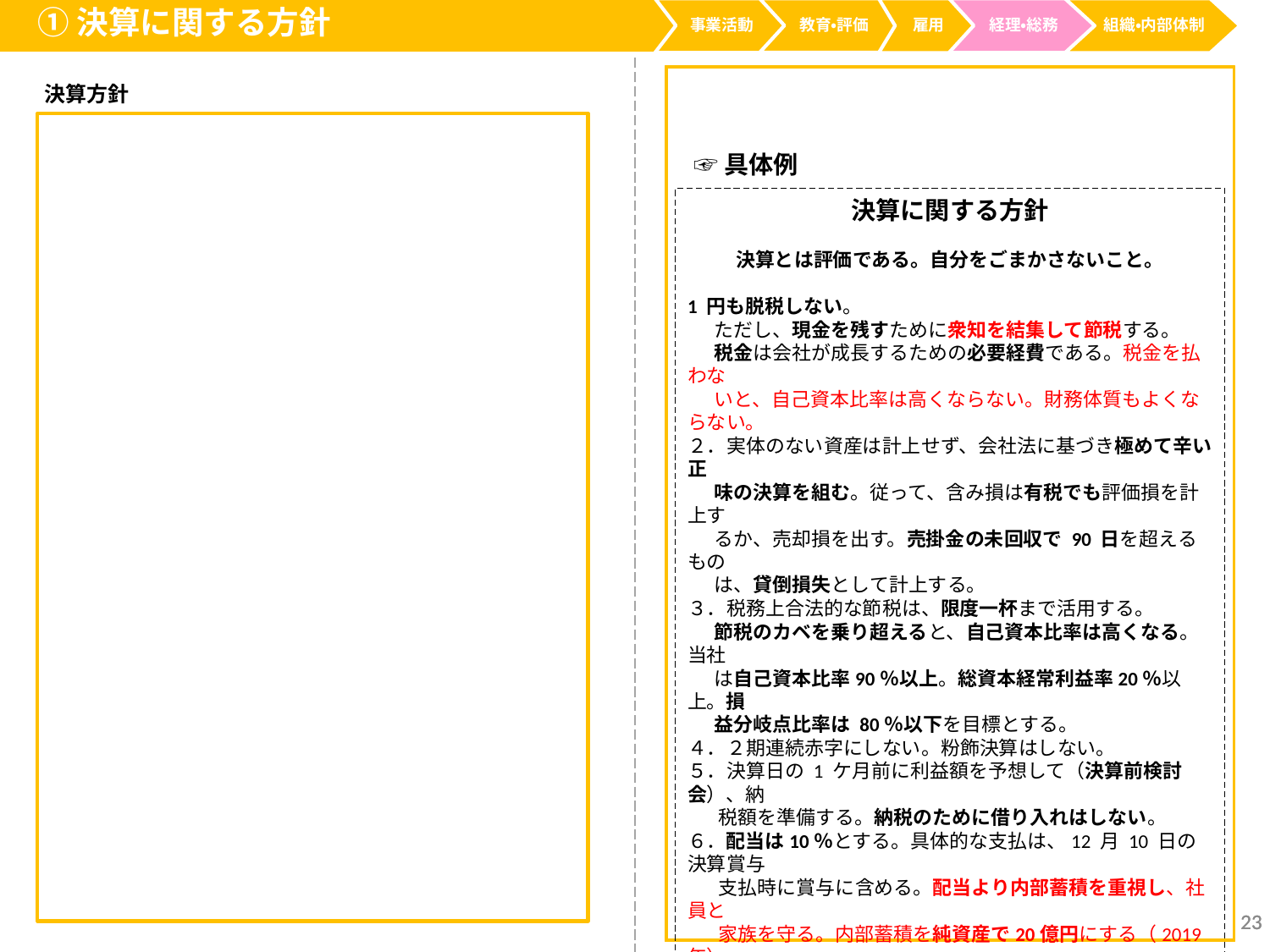

①決算に関する方針
事業活動
経理・総務
教育・評価
雇用
組織・内部体制

決算方針

☞具体例
決算に関する方針

決算とは評価である。自分をごまかさないこと。

1 円も脱税しない。
     ただし、現金を残すために衆知を結集して節税する。
     税金は会社が成長するための必要経費である。税金を払わな
     いと、自己資本比率は高くならない。財務体質もよくならない。
２．実体のない資産は計上せず、会社法に基づき極めて辛い正
     味の決算を組む。従って、含み損は有税でも評価損を計上す
     るか、売却損を出す。売掛金の未回収で 90 日を超えるもの
     は、貸倒損失として計上する。
３．税務上合法的な節税は、限度一杯まで活用する。
     節税のカベを乗り超えると、自己資本比率は高くなる。当社
     は自己資本比率90％以上。総資本経常利益率20％以上。損
     益分岐点比率は 80％以下を目標とする。
４．２期連続赤字にしない。粉飾決算はしない。
５．決算日の 1 ケ月前に利益額を予想して（決算前検討会）、納
      税額を準備する。納税のために借り入れはしない。
６．配当は10％とする。具体的な支払は、12 月 10 日の決算賞与
      支払時に賞与に含める。配当より内部蓄積を重視し、社員と
      家族を守る。内部蓄積を純資産で20億円にする（2019年）
７．税務調査がしやすい会社にする。
（1）税務調査は我が社の外部監査としてとらえる。
（2）経理のミス、不正等も厳しくチェックしていただく。
８．決算賞与を支給する。
      経常利益が２億円を超えたときには、パンジーさんを含めて
      全社員に支給する。特別損失の部に計上する。
23
23
23